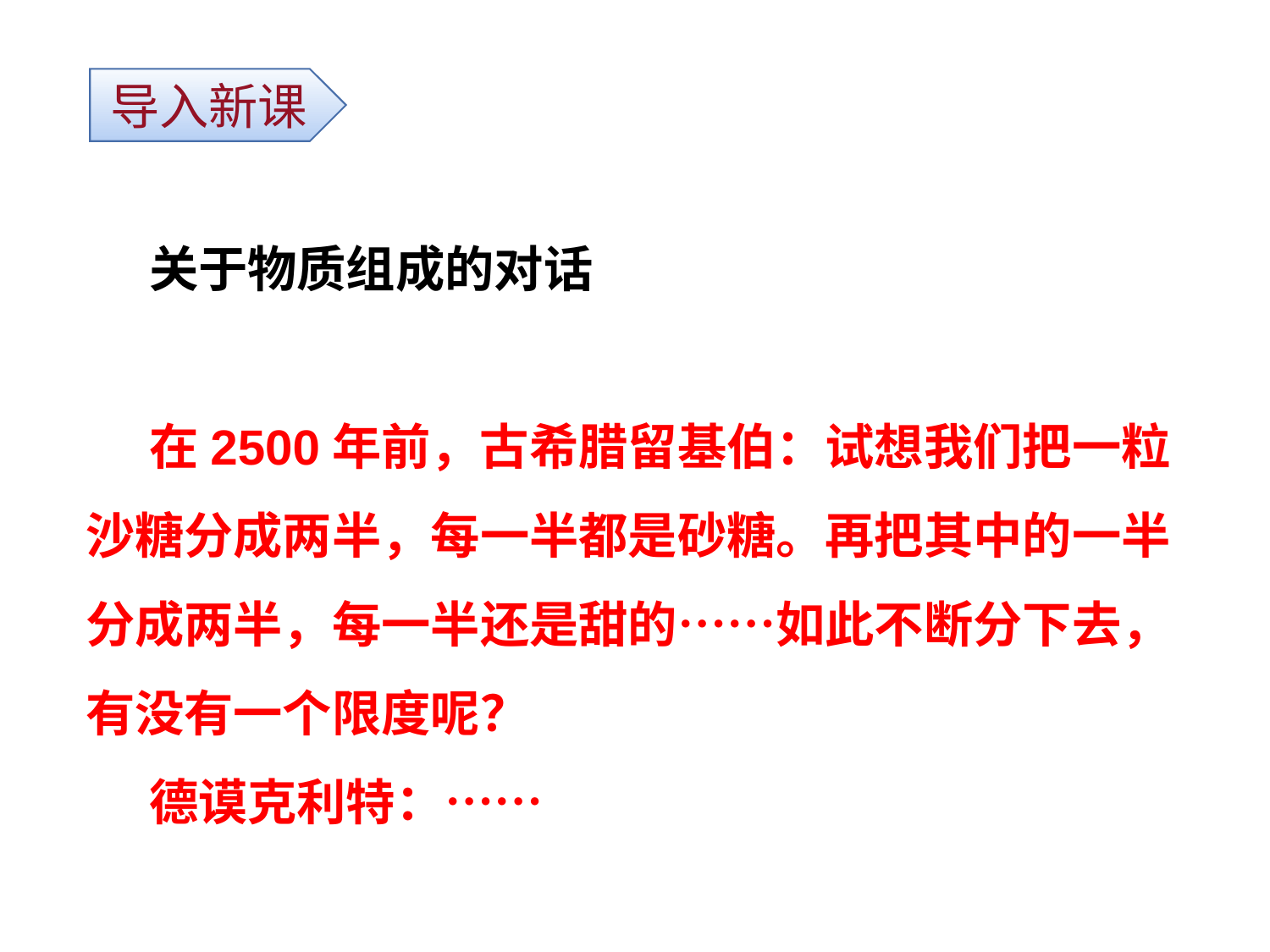

导入新课
关于物质组成的对话

在2500年前，古希腊留基伯：试想我们把一粒沙糖分成两半，每一半都是砂糖。再把其中的一半分成两半，每一半还是甜的……如此不断分下去，有没有一个限度呢？
德谟克利特：……